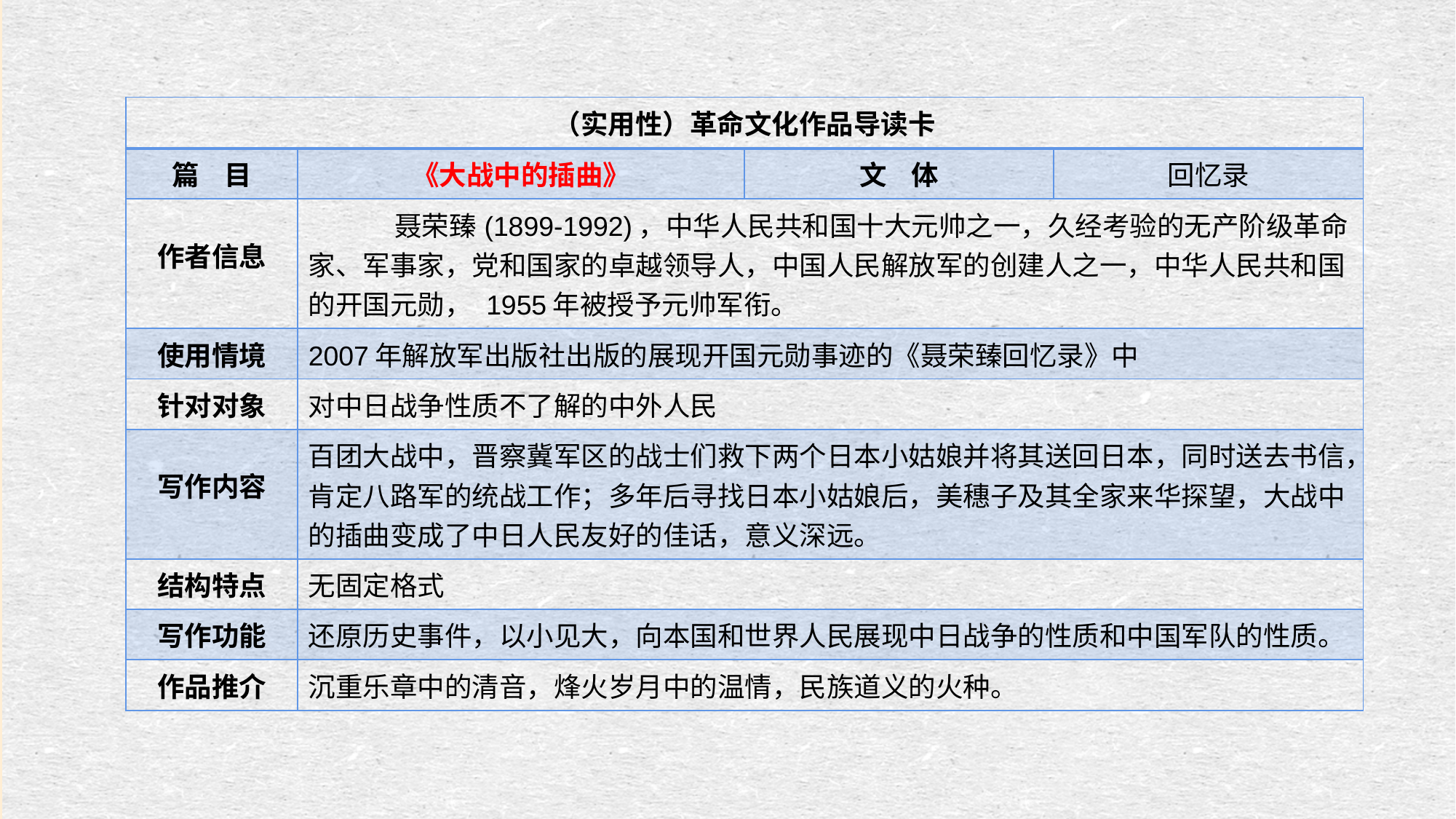

| （实用性）革命文化作品导读卡 |  |  |  |
| --- | --- | --- | --- |
| 篇 目 | 《大战中的插曲》 | 文 体 | 回忆录 |
| 作者信息 | 聂荣臻(1899-1992)，中华人民共和国十大元帅之一，久经考验的无产阶级革命家、军事家，党和国家的卓越领导人，中国人民解放军的创建人之一，中华人民共和国的开国元勋， 1955年被授予元帅军衔。 |  |  |
| 使用情境 | 2007年解放军出版社出版的展现开国元勋事迹的《聂荣臻回忆录》中 |  |  |
| 针对对象 | 对中日战争性质不了解的中外人民 |  |  |
| 写作内容 | 百团大战中，晋察冀军区的战士们救下两个日本小姑娘并将其送回日本，同时送去书信，肯定八路军的统战工作；多年后寻找日本小姑娘后，美穗子及其全家来华探望，大战中的插曲变成了中日人民友好的佳话，意义深远。 |  |  |
| 结构特点 | 无固定格式 |  |  |
| 写作功能 | 还原历史事件，以小见大，向本国和世界人民展现中日战争的性质和中国军队的性质。 |  |  |
| 作品推介 | 沉重乐章中的清音，烽火岁月中的温情，民族道义的火种。 |  |  |